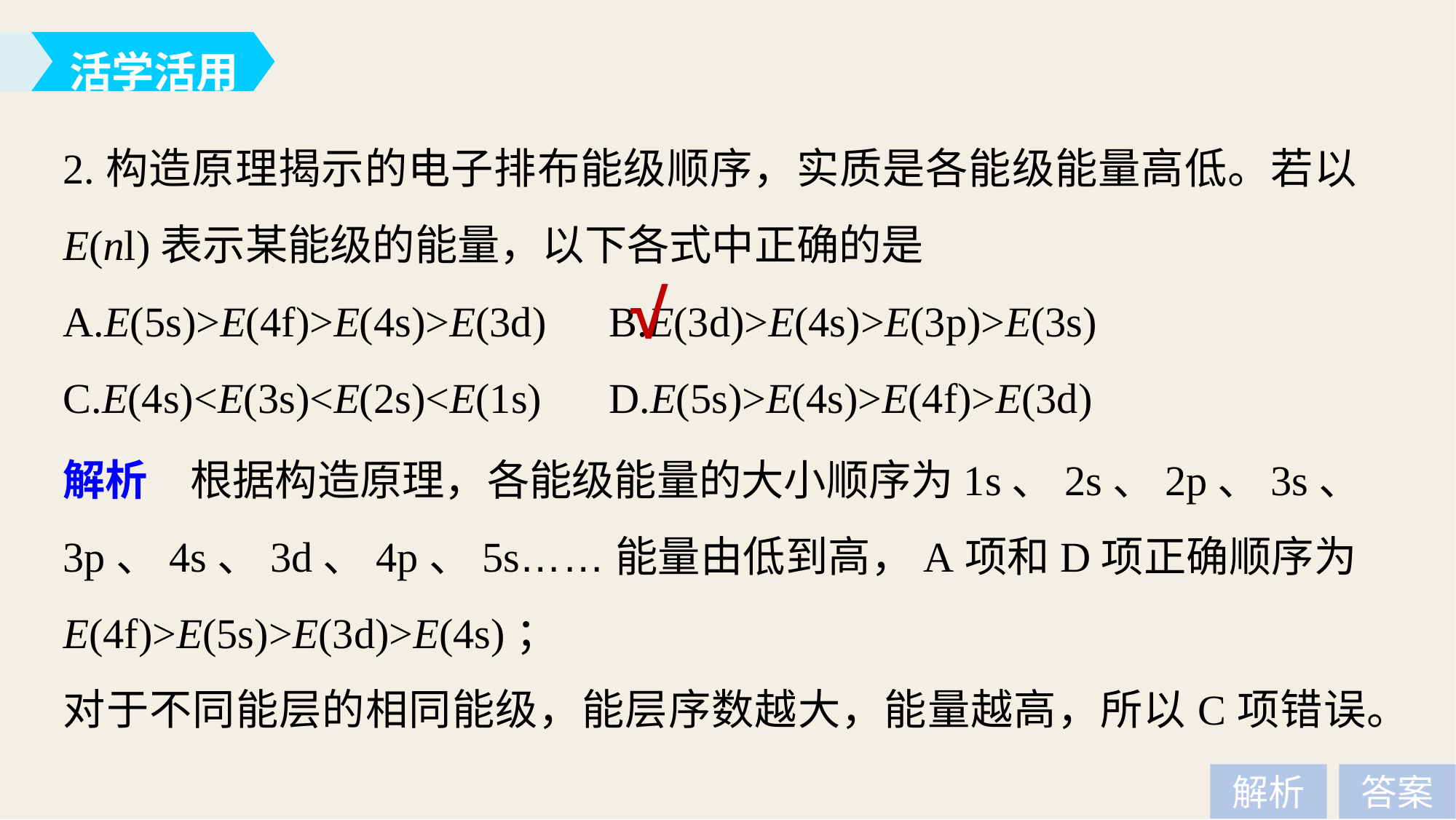

活学活用

2.构造原理揭示的电子排布能级顺序，实质是各能级能量高低。若以E(nl)表示某能级的能量，以下各式中正确的是
A.E(5s)>E(4f)>E(4s)>E(3d)	B.E(3d)>E(4s)>E(3p)>E(3s)
C.E(4s)<E(3s)<E(2s)<E(1s)	D.E(5s)>E(4s)>E(4f)>E(3d)
√
解析　根据构造原理，各能级能量的大小顺序为1s、2s、2p、3s、3p、4s、3d、4p、5s……能量由低到高，A项和D项正确顺序为E(4f)>E(5s)>E(3d)>E(4s)；
对于不同能层的相同能级，能层序数越大，能量越高，所以C项错误。
解析
答案